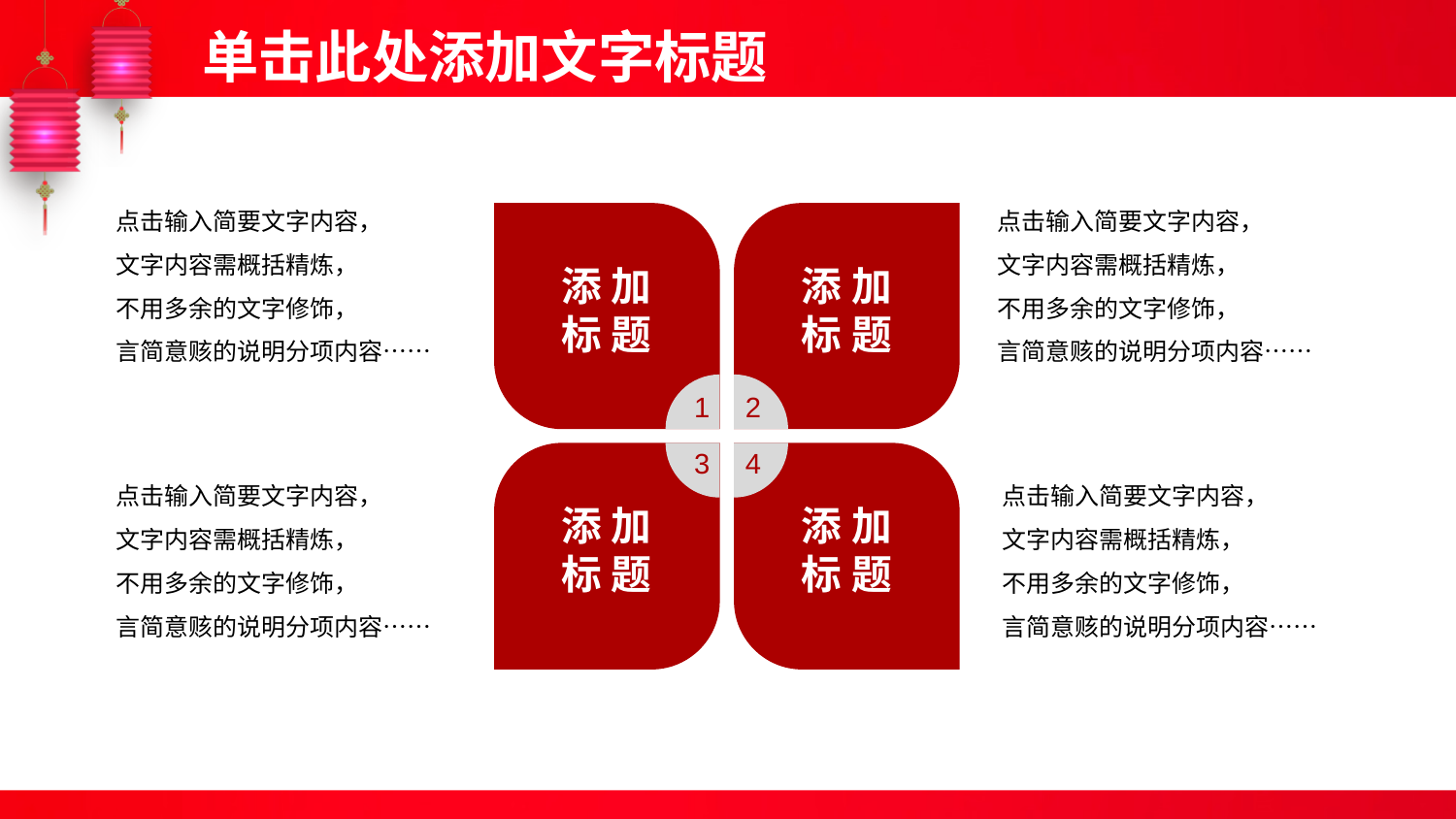

点击输入简要文字内容，
文字内容需概括精炼，
不用多余的文字修饰，
言简意赅的说明分项内容……
点击输入简要文字内容，
文字内容需概括精炼，
不用多余的文字修饰，
言简意赅的说明分项内容……

添 加
标 题
添 加
标 题

1
2

3
4
点击输入简要文字内容，
文字内容需概括精炼，
不用多余的文字修饰，
言简意赅的说明分项内容……
点击输入简要文字内容，
文字内容需概括精炼，
不用多余的文字修饰，
言简意赅的说明分项内容……
添 加
标 题
添 加
标 题